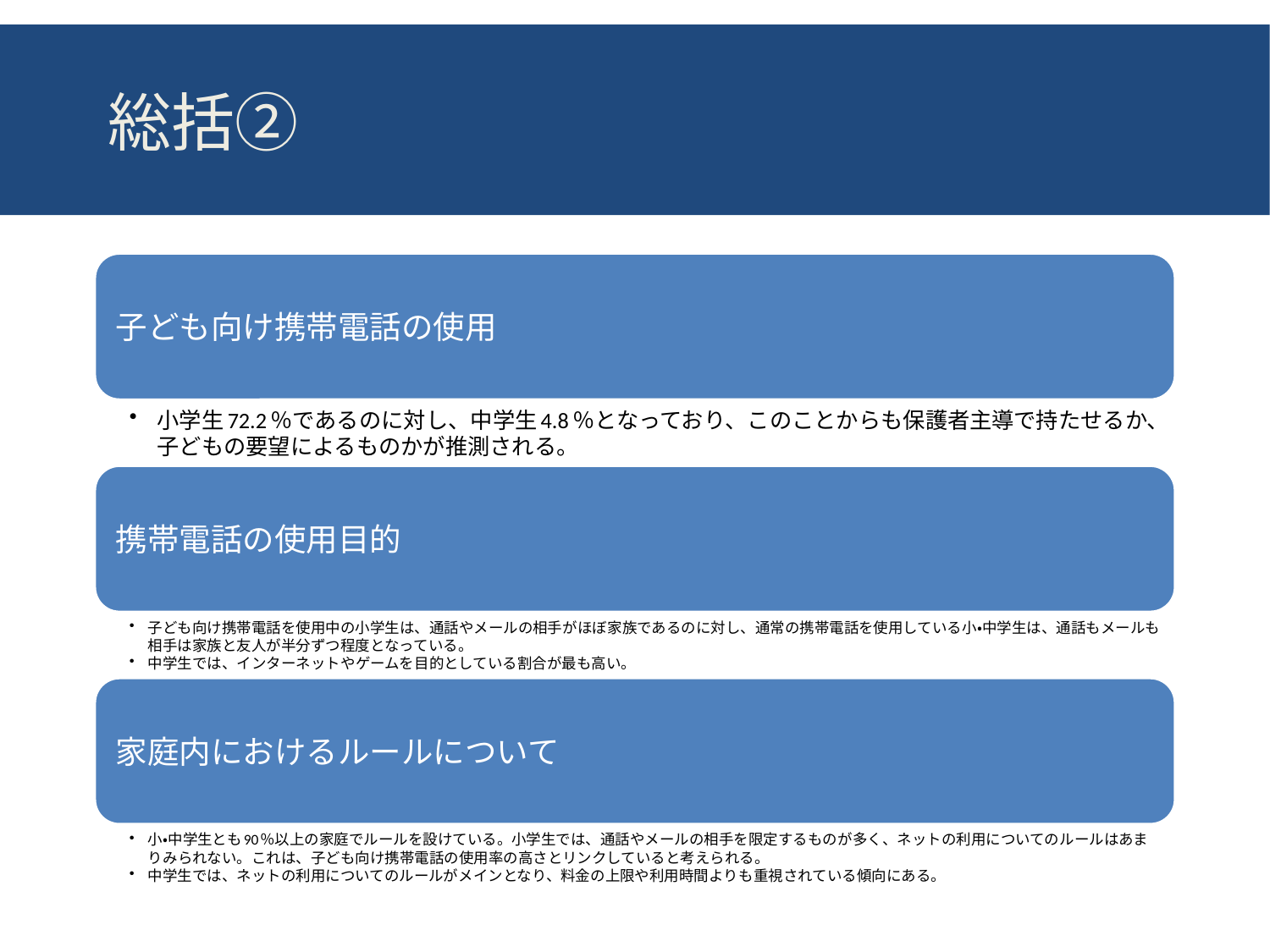

# 総括②
子ども向け携帯電話の使用
小学生72.2％であるのに対し、中学生4.8％となっており、このことからも保護者主導で持たせるか、子どもの要望によるものかが推測される。
携帯電話の使用目的
子ども向け携帯電話を使用中の小学生は、通話やメールの相手がほぼ家族であるのに対し、通常の携帯電話を使用している小・中学生は、通話もメールも相手は家族と友人が半分ずつ程度となっている。
中学生では、インターネットやゲームを目的としている割合が最も高い。
家庭内におけるルールについて
小・中学生とも90％以上の家庭でルールを設けている。小学生では、通話やメールの相手を限定するものが多く、ネットの利用についてのルールはあまりみられない。これは、子ども向け携帯電話の使用率の高さとリンクしていると考えられる。
中学生では、ネットの利用についてのルールがメインとなり、料金の上限や利用時間よりも重視されている傾向にある。